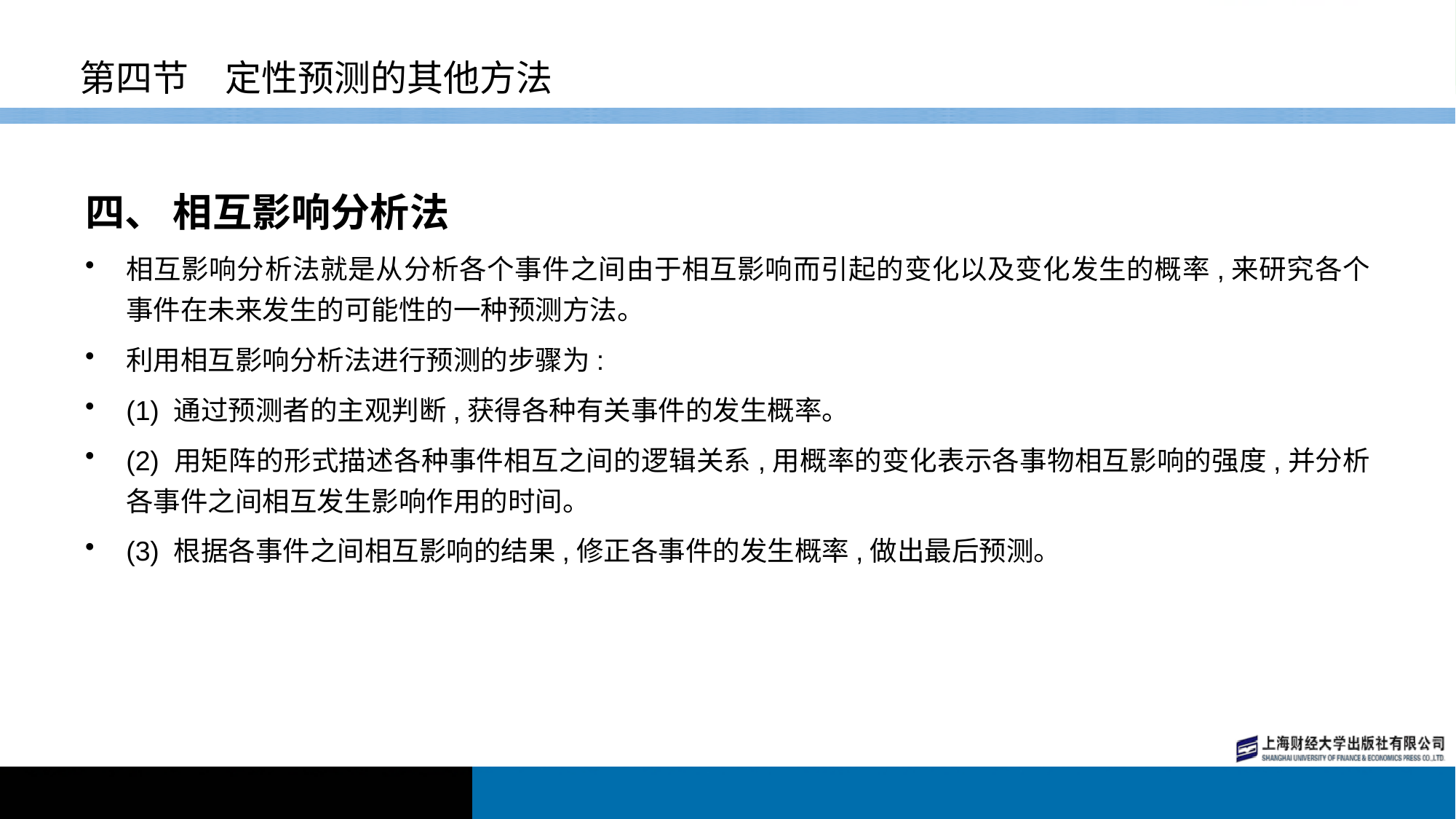

# 第四节　定性预测的其他方法
四、 相互影响分析法
相互影响分析法就是从分析各个事件之间由于相互影响而引起的变化以及变化发生的概率,来研究各个事件在未来发生的可能性的一种预测方法。
利用相互影响分析法进行预测的步骤为:
(1) 通过预测者的主观判断,获得各种有关事件的发生概率。
(2) 用矩阵的形式描述各种事件相互之间的逻辑关系,用概率的变化表示各事物相互影响的强度,并分析各事件之间相互发生影响作用的时间。
(3) 根据各事件之间相互影响的结果,修正各事件的发生概率,做出最后预测。
18